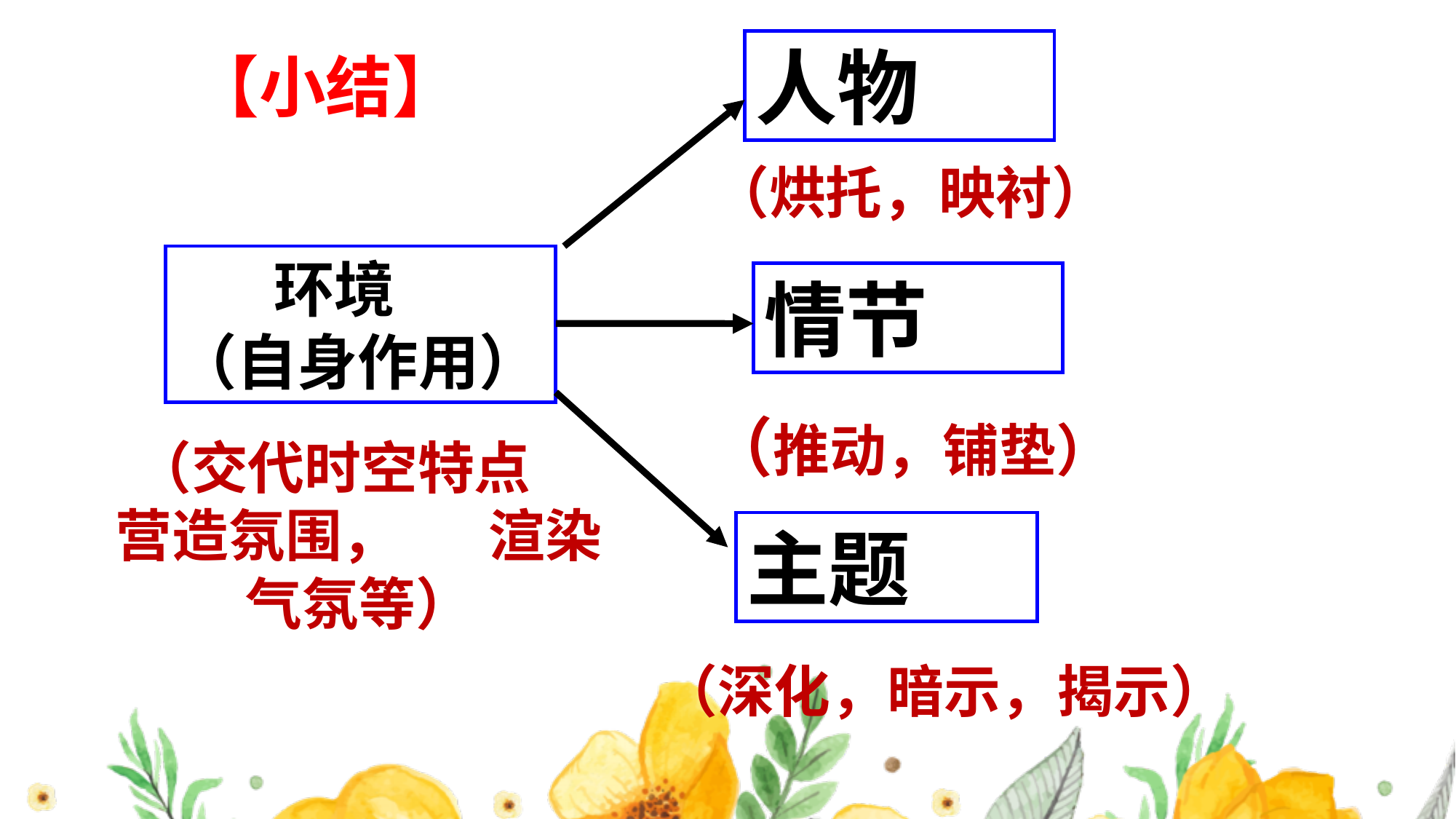

人物
【小结】

（烘托，映衬）
      环境       （自身作用）
情节

（推动，铺垫）

（交代时空特点     营造氛围，       渲染气氛等）
主题
（深化，暗示，揭示）